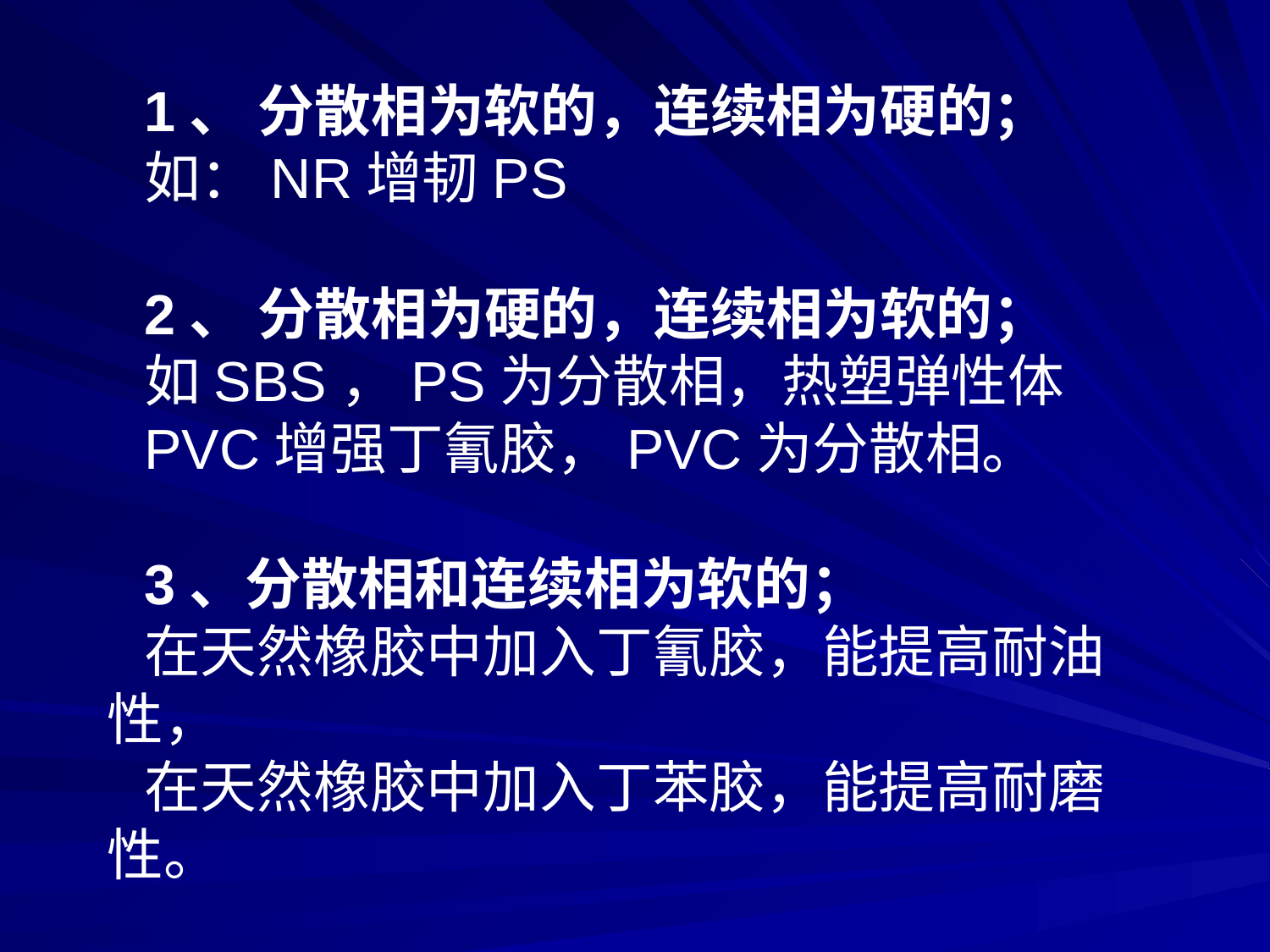

1、 分散相为软的，连续相为硬的；
如：NR增韧PS

2、 分散相为硬的，连续相为软的；
如SBS，PS为分散相，热塑弹性体
PVC增强丁氰胶，PVC为分散相。

3、分散相和连续相为软的；
在天然橡胶中加入丁氰胶，能提高耐油性，
在天然橡胶中加入丁苯胶，能提高耐磨性。